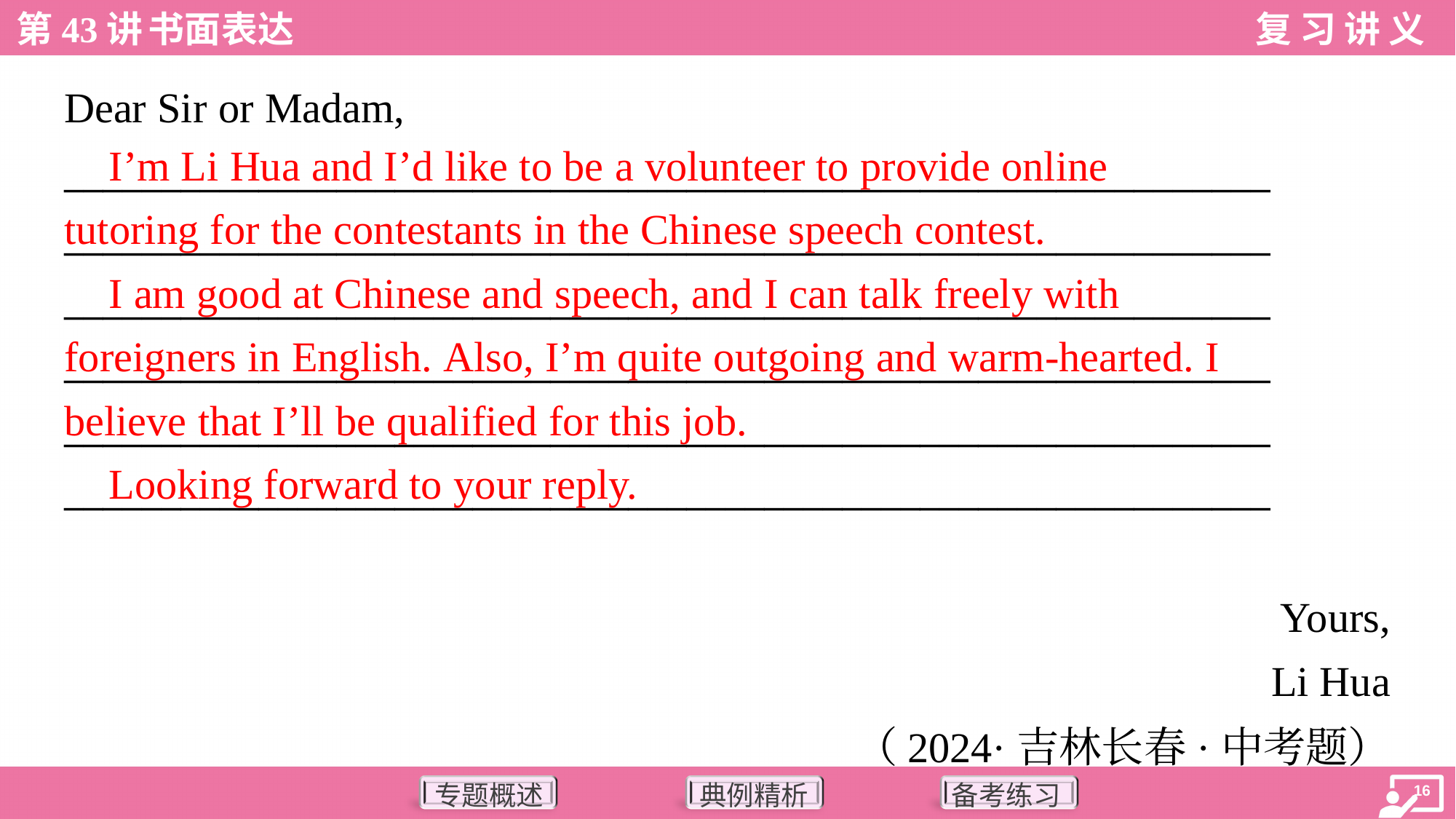

Dear Sir or Madam,
______________________________________________________________
______________________________________________________________
______________________________________________________________
______________________________________________________________
______________________________________________________________
______________________________________________________________

Yours,
Li Hua
    I’m Li Hua and I’d like to be a volunteer to provide online
tutoring for the contestants in the Chinese speech contest.
    I am good at Chinese and speech, and I can talk freely with
foreigners in English. Also, I’m quite outgoing and warm-hearted. I
believe that I’ll be qualified for this job.
    Looking forward to your reply.
（2024·吉林长春·中考题）